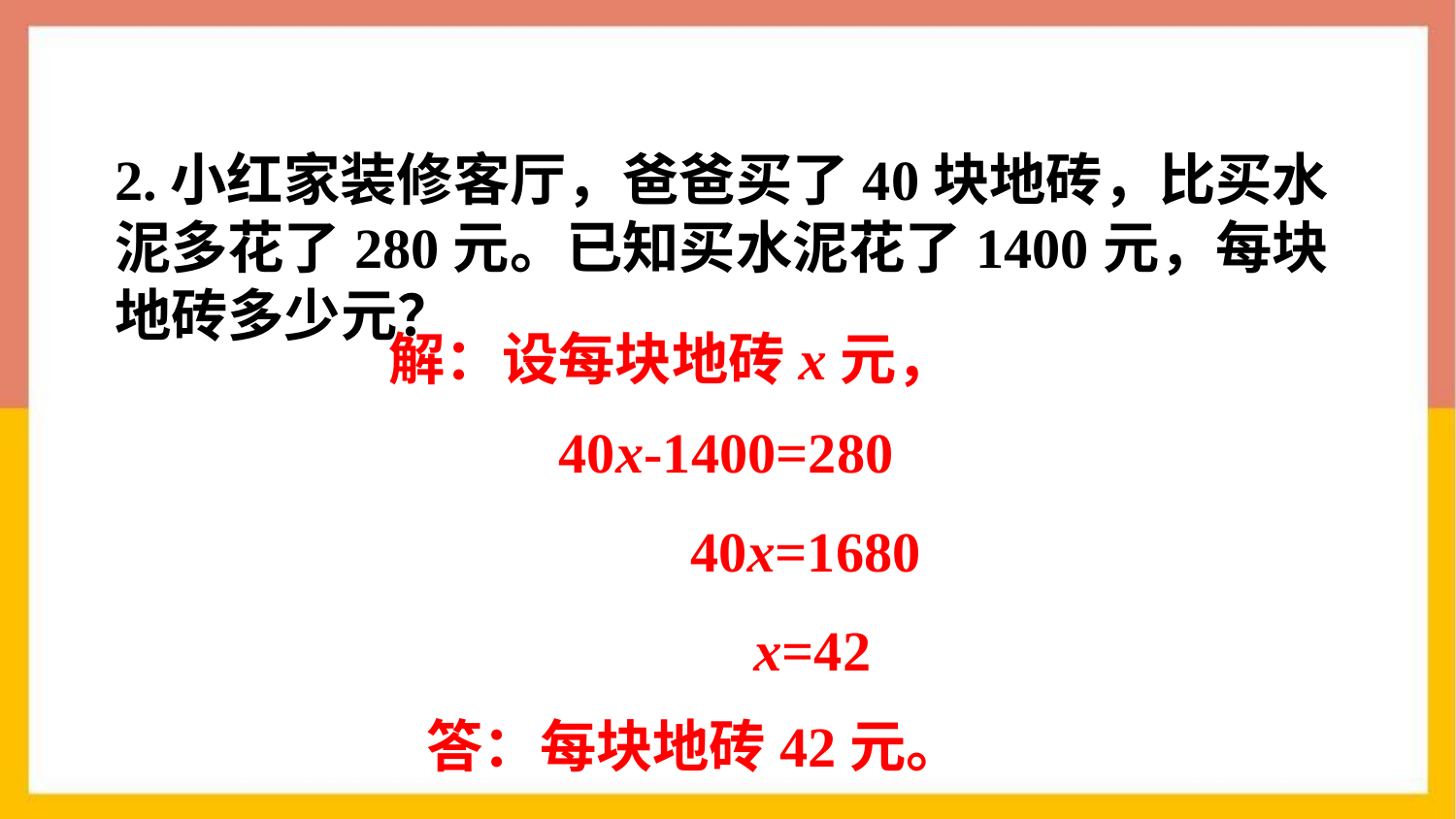

2.小红家装修客厅，爸爸买了40块地砖，比买水泥多花了280元。已知买水泥花了1400元，每块地砖多少元？
解：设每块地砖x元，
40x-1400=280
40x=1680
x=42
答：每块地砖42元。